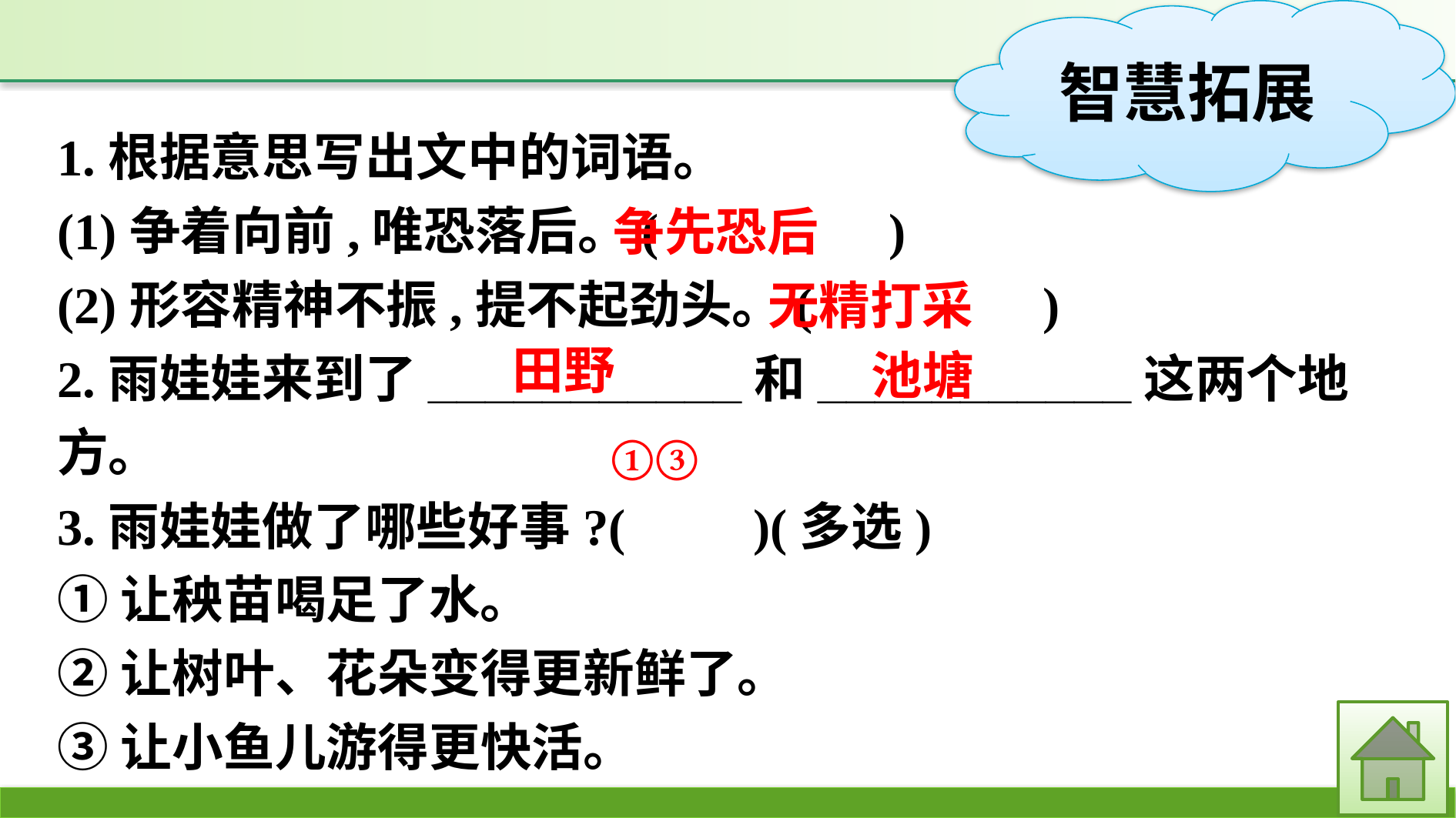

1.根据意思写出文中的词语。
(1)争着向前,唯恐落后。(　　　　)
(2)形容精神不振,提不起劲头。(　　　　)
2.雨娃娃来到了___________和___________这两个地方。
3.雨娃娃做了哪些好事?(　　)(多选)
①让秧苗喝足了水。
②让树叶、花朵变得更新鲜了。
③让小鱼儿游得更快活。
争先恐后
无精打采
田野
池塘
①③